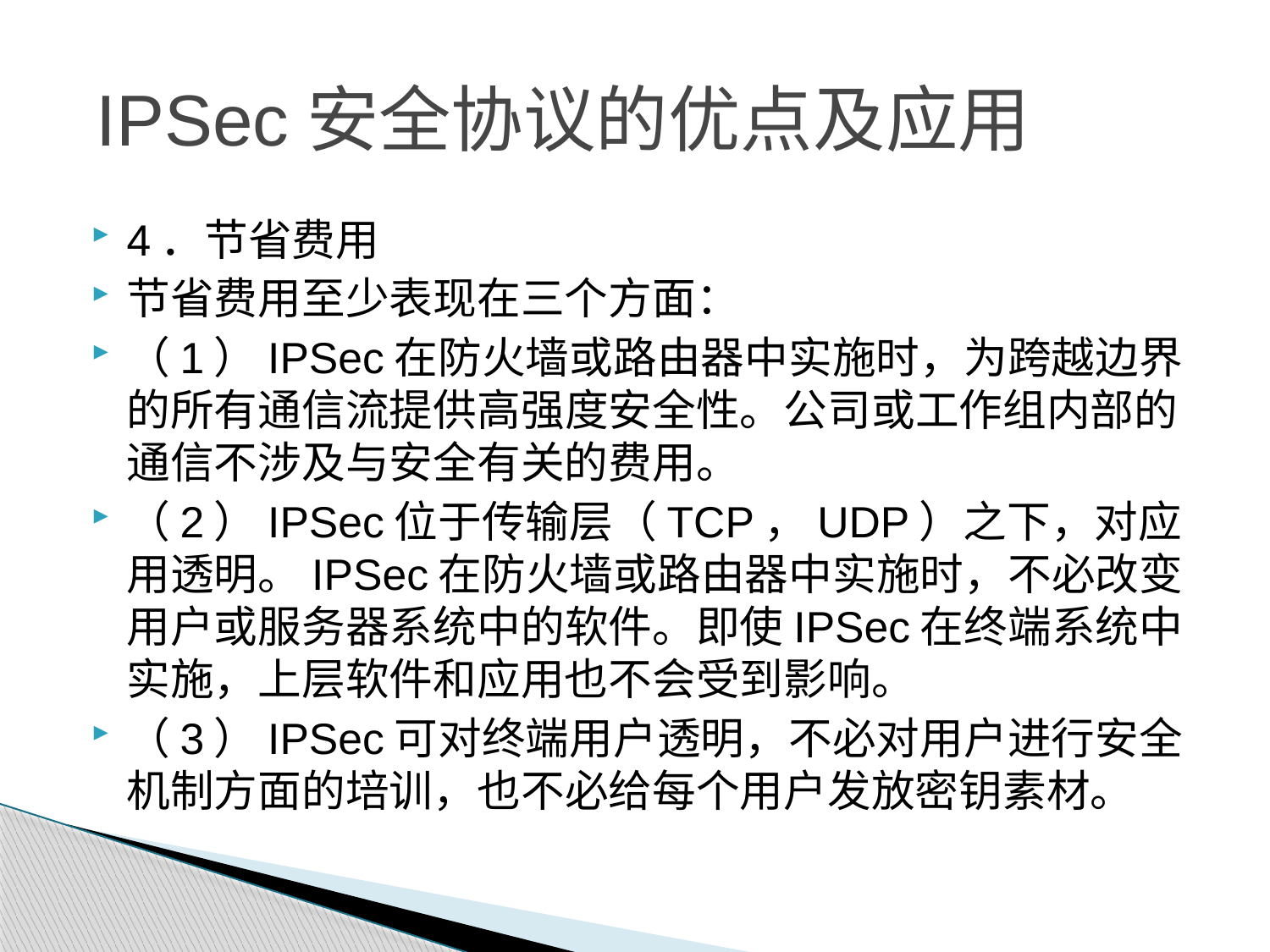

# IPSec安全协议的优点及应用
4．节省费用
节省费用至少表现在三个方面：
（1）IPSec在防火墙或路由器中实施时，为跨越边界的所有通信流提供高强度安全性。公司或工作组内部的通信不涉及与安全有关的费用。
（2）IPSec位于传输层（TCP，UDP）之下，对应用透明。IPSec在防火墙或路由器中实施时，不必改变用户或服务器系统中的软件。即使IPSec在终端系统中实施，上层软件和应用也不会受到影响。
（3）IPSec可对终端用户透明，不必对用户进行安全机制方面的培训，也不必给每个用户发放密钥素材。